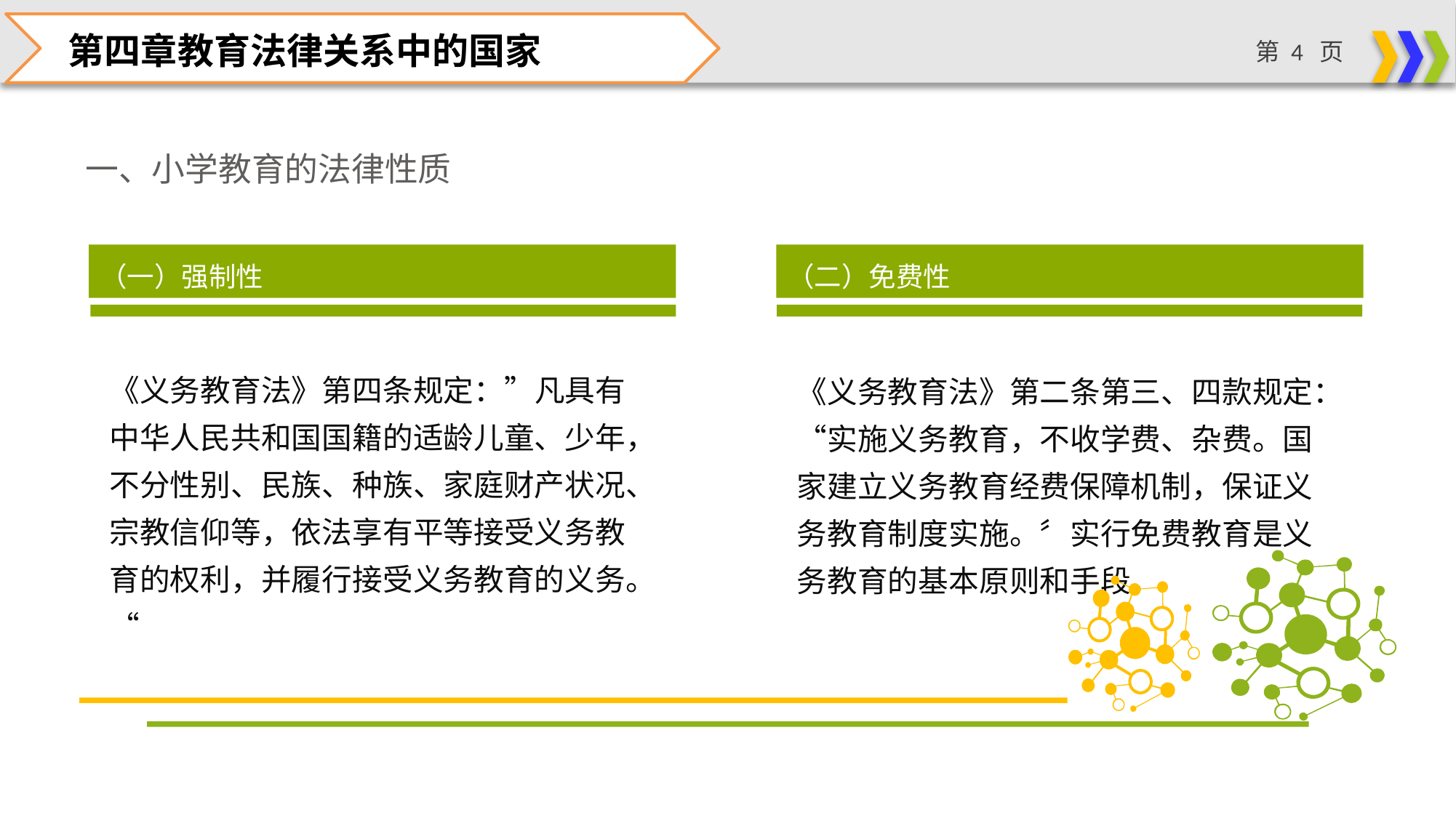

第四章教育法律关系中的国家
一、小学教育的法律性质
（一）强制性
（二）免费性

《义务教育法》第四条规定：”凡具有中华人民共和国国籍的适龄儿童、少年，不分性别、民族、种族、家庭财产状况、宗教信仰等，依法享有平等接受义务教育的权利，并履行接受义务教育的义务。“
《义务教育法》第二条第三、四款规定：“实施义务教育，不收学费、杂费。国家建立义务教育经费保障机制，保证义务教育制度实施。〞实行免费教育是义务教育的基本原则和手段。